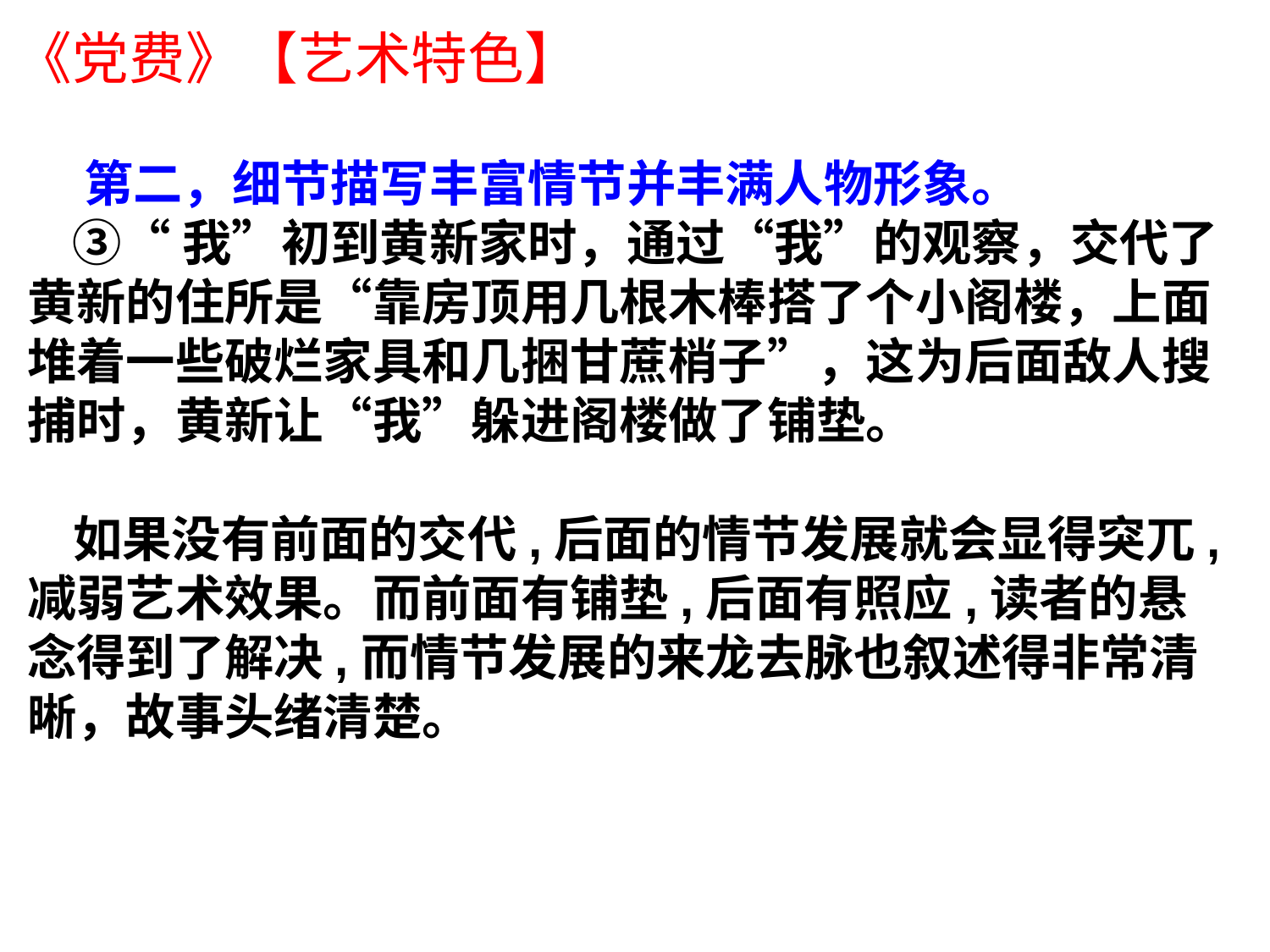

《党费》【艺术特色】
    第二，细节描写丰富情节并丰满人物形象。
    ③“我”初到黄新家时，通过“我”的观察，交代了黄新的住所是“靠房顶用几根木棒搭了个小阁楼，上面堆着一些破烂家具和几捆甘蔗梢子”，这为后面敌人搜捕时，黄新让“我”躲进阁楼做了铺垫。

   如果没有前面的交代,后面的情节发展就会显得突兀,减弱艺术效果。而前面有铺垫,后面有照应,读者的悬念得到了解决,而情节发展的来龙去脉也叙述得非常清晰，故事头绪清楚。